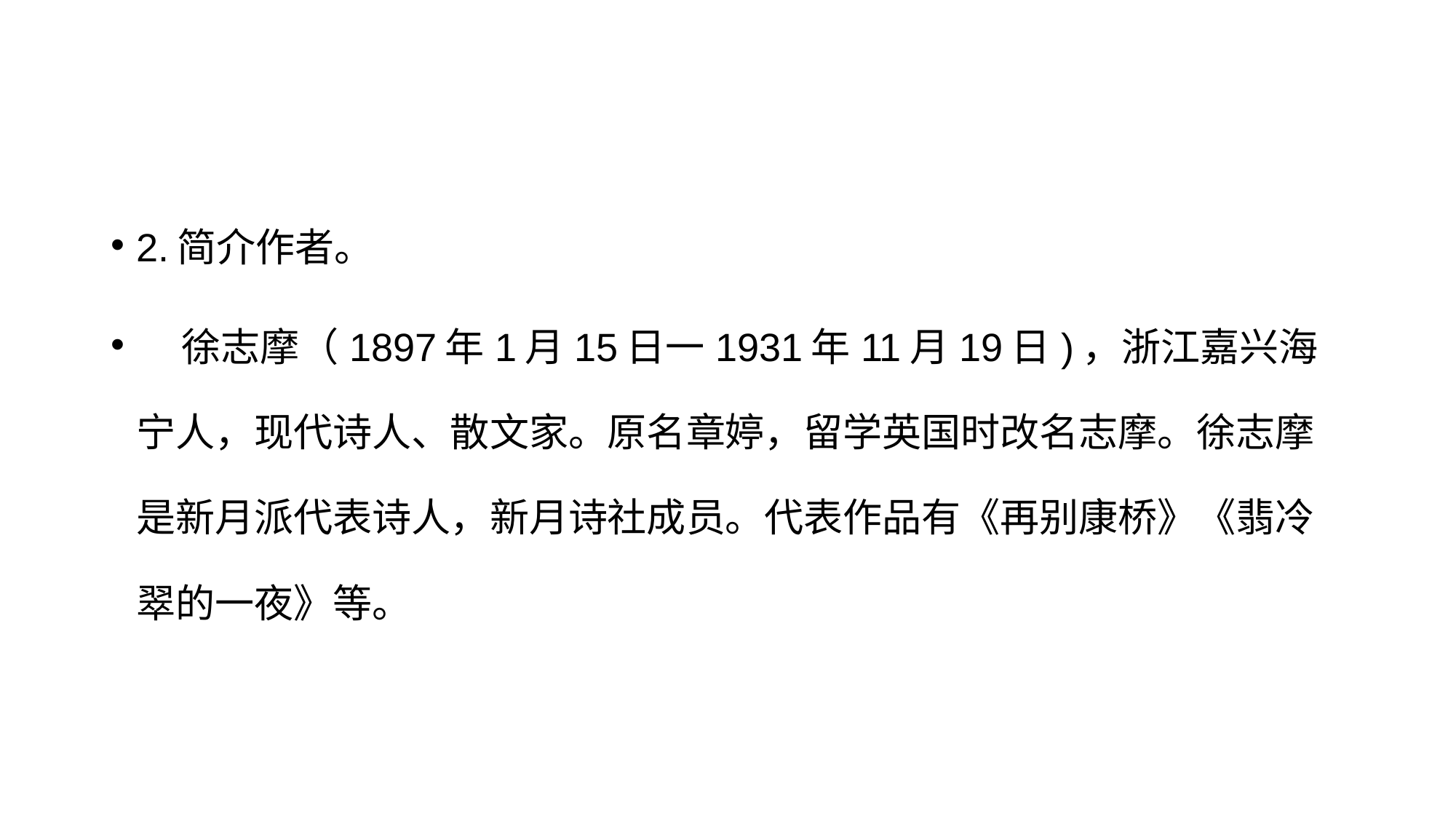

2.简介作者。
    徐志摩（1897年1月15日一1931年11月19日)，浙江嘉兴海宁人，现代诗人、散文家。原名章婷，留学英国时改名志摩。徐志摩是新月派代表诗人，新月诗社成员。代表作品有《再别康桥》《翡冷翠的一夜》等。